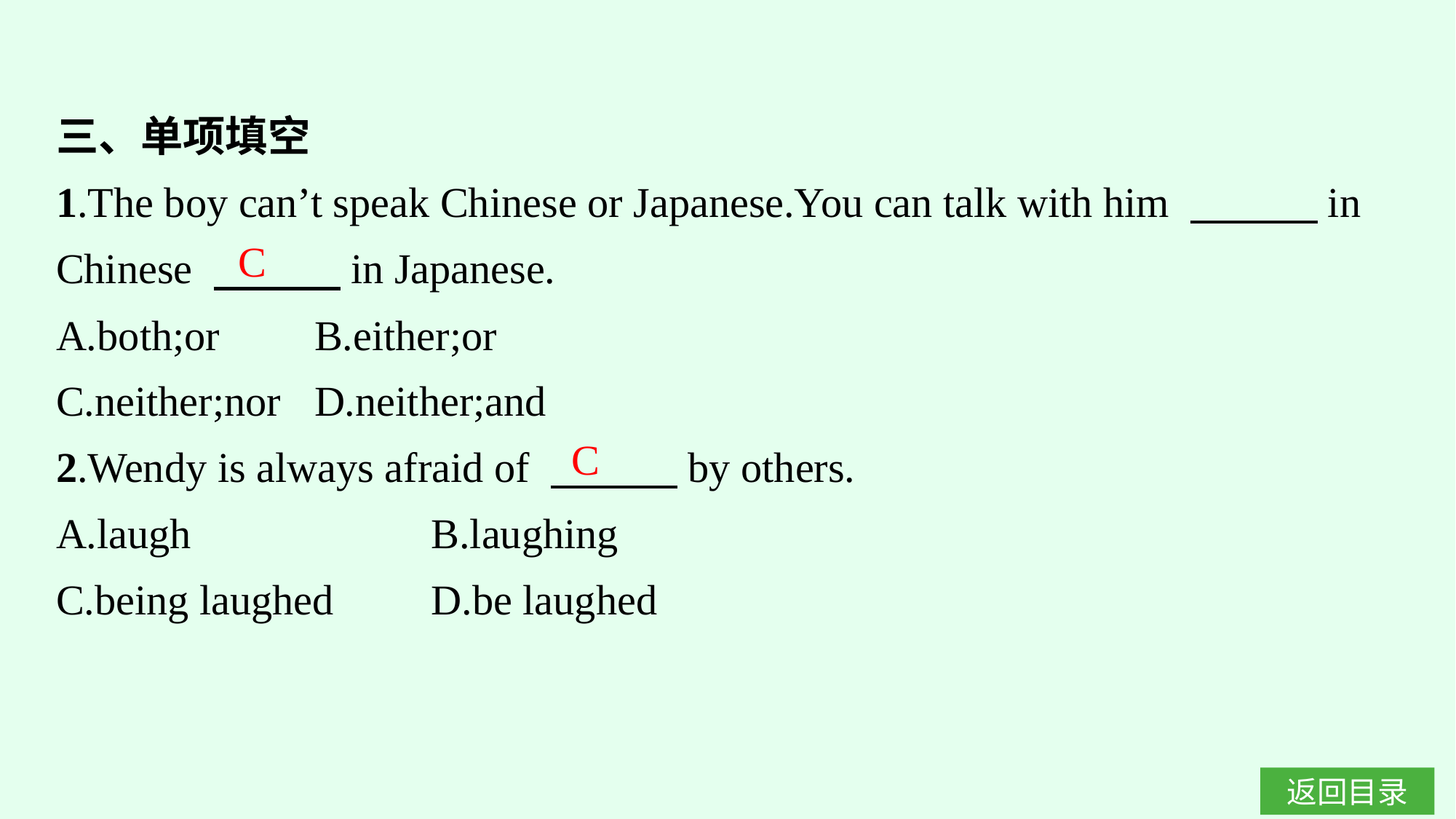

三、单项填空
1.The boy can’t speak Chinese or Japanese.You can talk with him 　　　in Chinese 　　　in Japanese.
A.both;or	B.either;or
C.neither;nor	D.neither;and
2.Wendy is always afraid of 　　　by others.
A.laugh			B.laughing
C.being laughed	D.be laughed
C
C